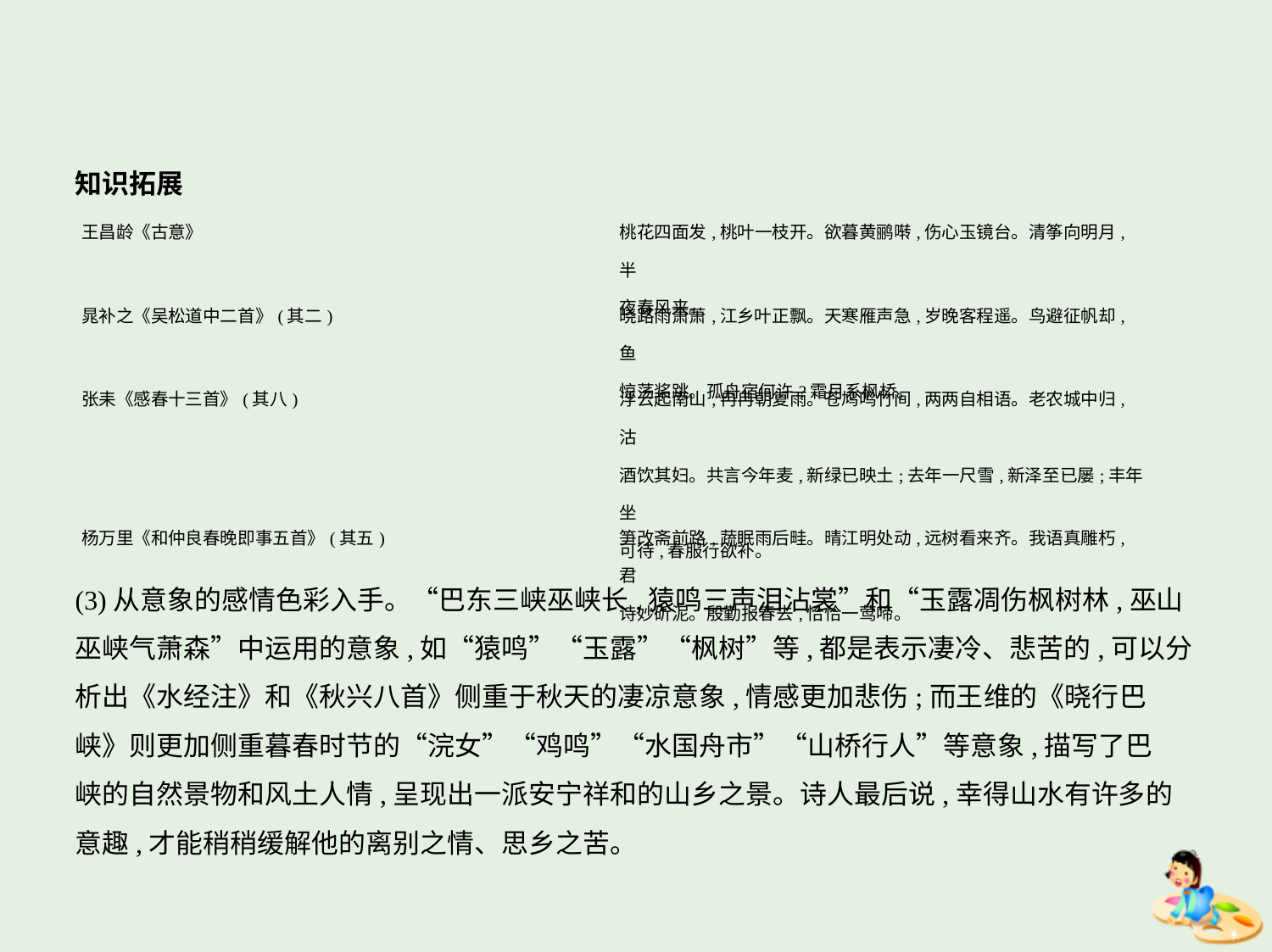

知识拓展
| 王昌龄《古意》 | 桃花四面发,桃叶一枝开。欲暮黄鹂啭,伤心玉镜台。清筝向明月,半 夜春风来。 |
| --- | --- |
| 晁补之《吴松道中二首》(其二) | 晓路雨萧萧,江乡叶正飘。天寒雁声急,岁晚客程遥。鸟避征帆却,鱼 惊荡桨跳。孤舟宿何许?霜月系枫桥。 |
| 张耒《感春十三首》(其八) | 浮云起南山,冉冉朝复雨。苍鸠鸣竹间,两两自相语。老农城中归,沽 酒饮其妇。共言今年麦,新绿已映土;去年一尺雪,新泽至已屡;丰年坐 可待,春服行欲补。 |
| 杨万里《和仲良春晚即事五首》(其五) | 笋改斋前路,蔬眠雨后畦。晴江明处动,远树看来齐。我语真雕朽,君 诗妙斫泥。殷勤报春去,恰恰一莺啼。 |
(3)从意象的感情色彩入手。“巴东三峡巫峡长,猿鸣三声泪沾裳”和“玉露凋伤枫树林,巫山
巫峡气萧森”中运用的意象,如“猿鸣”“玉露”“枫树”等,都是表示凄冷、悲苦的,可以分
析出《水经注》和《秋兴八首》侧重于秋天的凄凉意象,情感更加悲伤;而王维的《晓行巴
峡》则更加侧重暮春时节的“浣女”“鸡鸣”“水国舟市”“山桥行人”等意象,描写了巴
峡的自然景物和风土人情,呈现出一派安宁祥和的山乡之景。诗人最后说,幸得山水有许多的
意趣,才能稍稍缓解他的离别之情、思乡之苦。